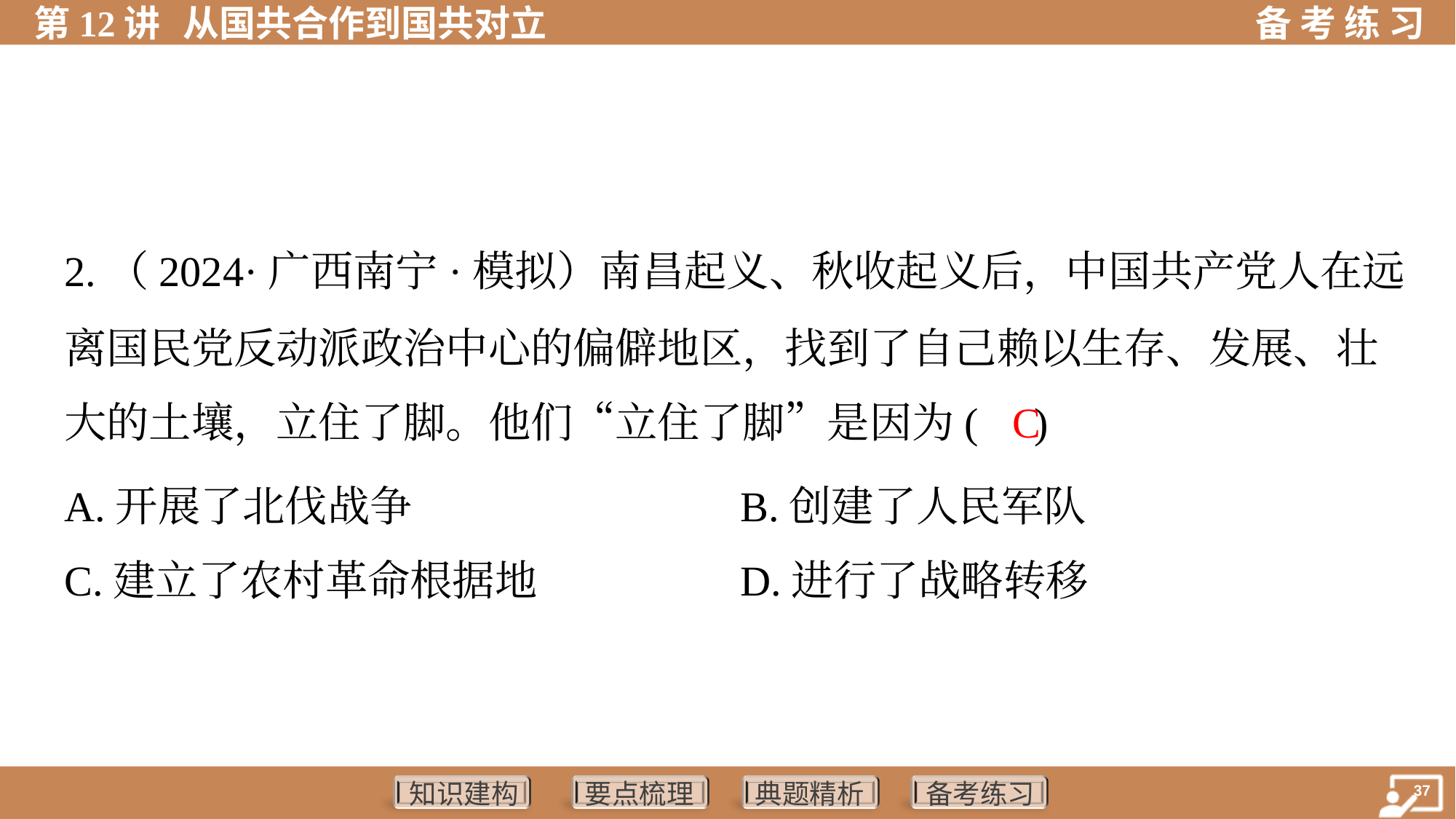

2.（2024·广西南宁·模拟）南昌起义、秋收起义后，中国共产党人在远
离国民党反动派政治中心的偏僻地区，找到了自己赖以生存、发展、壮
大的土壤，立住了脚。他们“立住了脚”是因为(     )
C
A.开展了北伐战争	B.创建了人民军队
C.建立了农村革命根据地	D.进行了战略转移